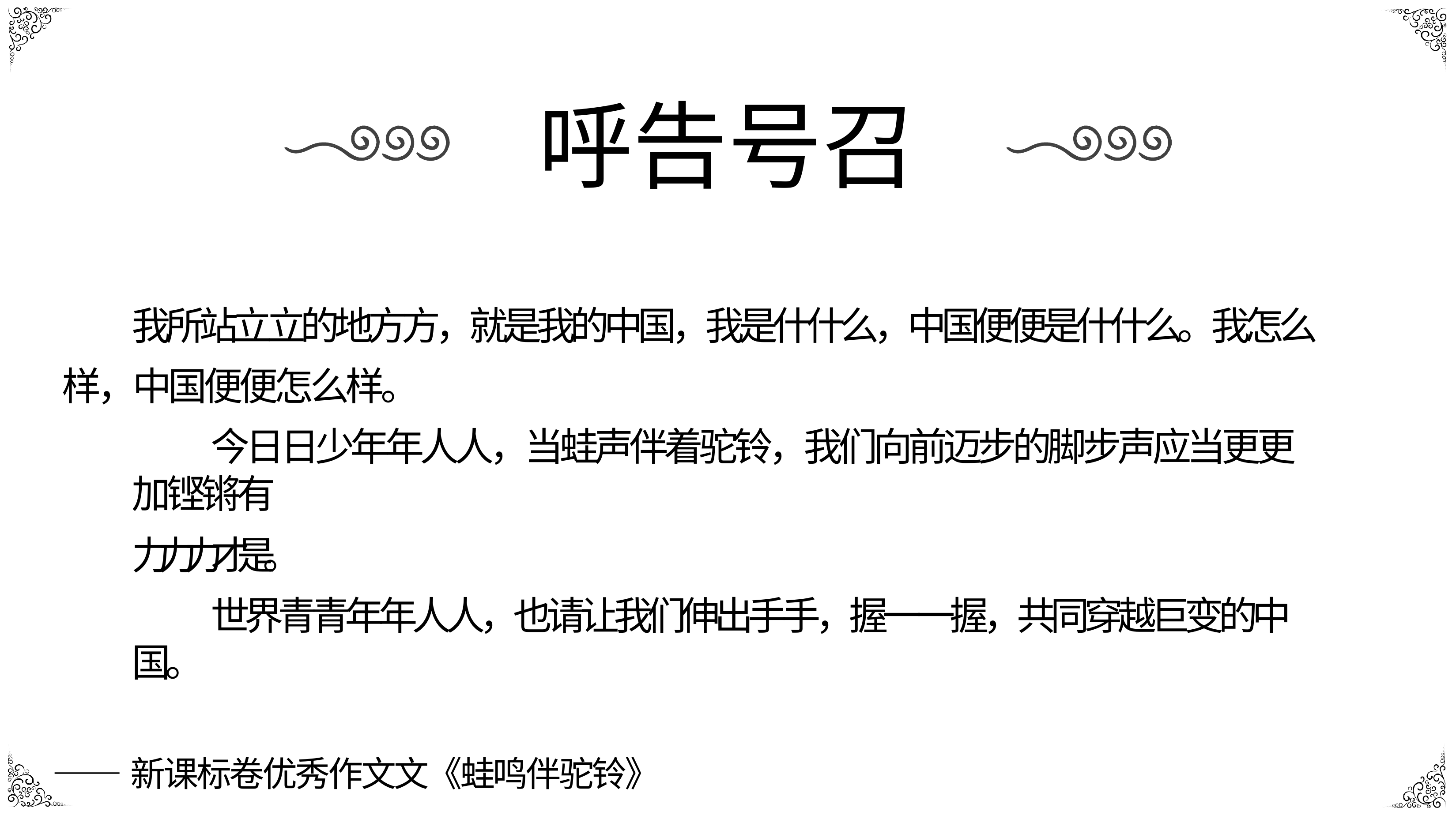

# 呼告号召

我所站⽴立的地⽅方，就是我的中国，我是什什么，中国便便是什什么。我怎么  样，中国便便怎么样。
今⽇日少年年⼈人，当蛙声伴着驼铃，我们向前迈步的脚步声应当更更加铿锵有
⼒力力才是。
世界⻘青年年⼈人，也请让我们伸出⼿手，握⼀一握，共同穿越巨变的中国。

——新课标卷优秀作⽂文《蛙鸣伴驼铃》